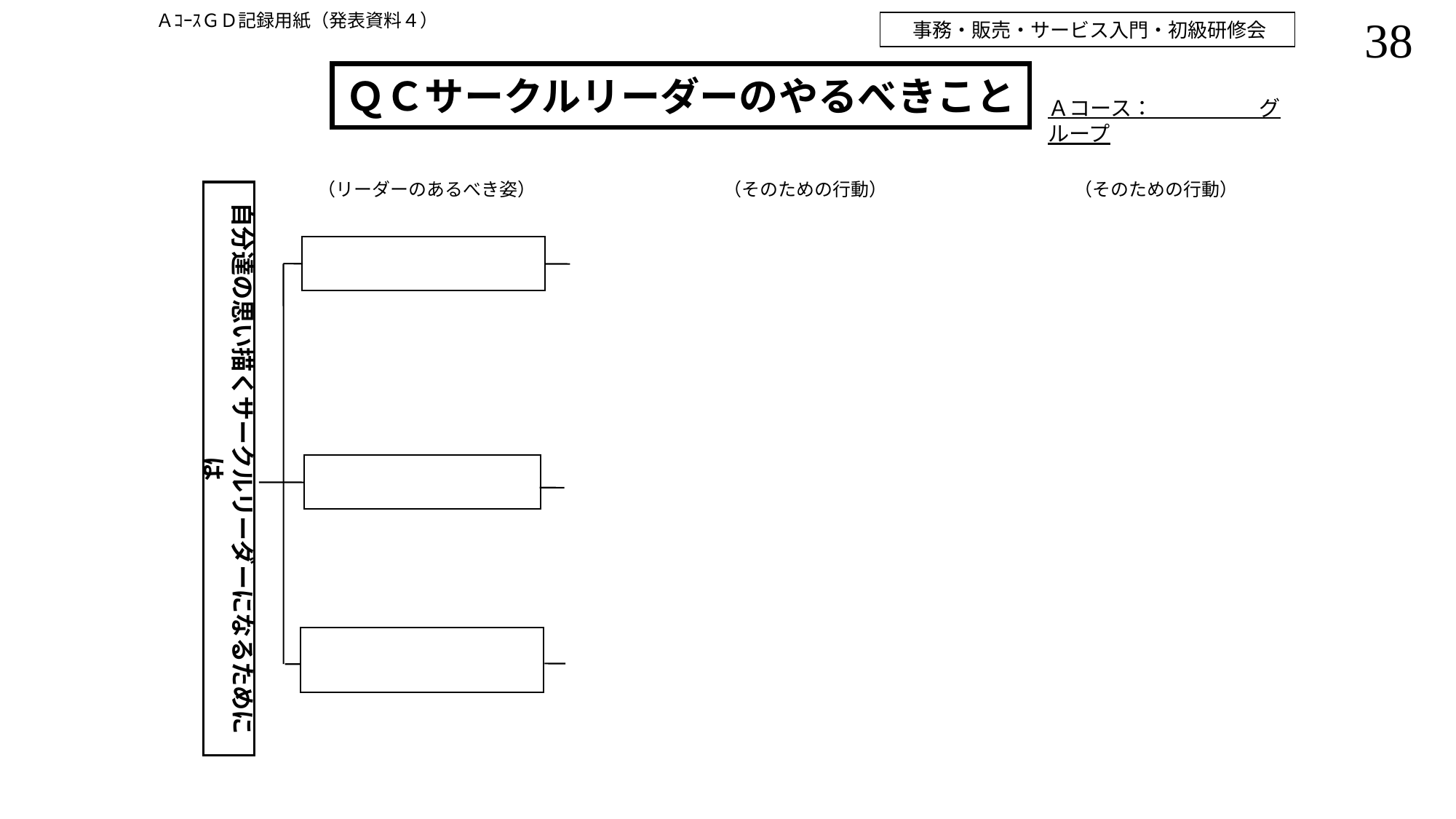

ＡｺｰｽＧＤ記録用紙（発表資料４）
事務・販売・サービス入門・初級研修会
# ＱＣサークルリーダーのやるべきこと
Ａコース：　　　　　グループ
（リーダーのあるべき姿）
（そのための行動）
（そのための行動）
自分達の思い描くサークルリーダーになるためには